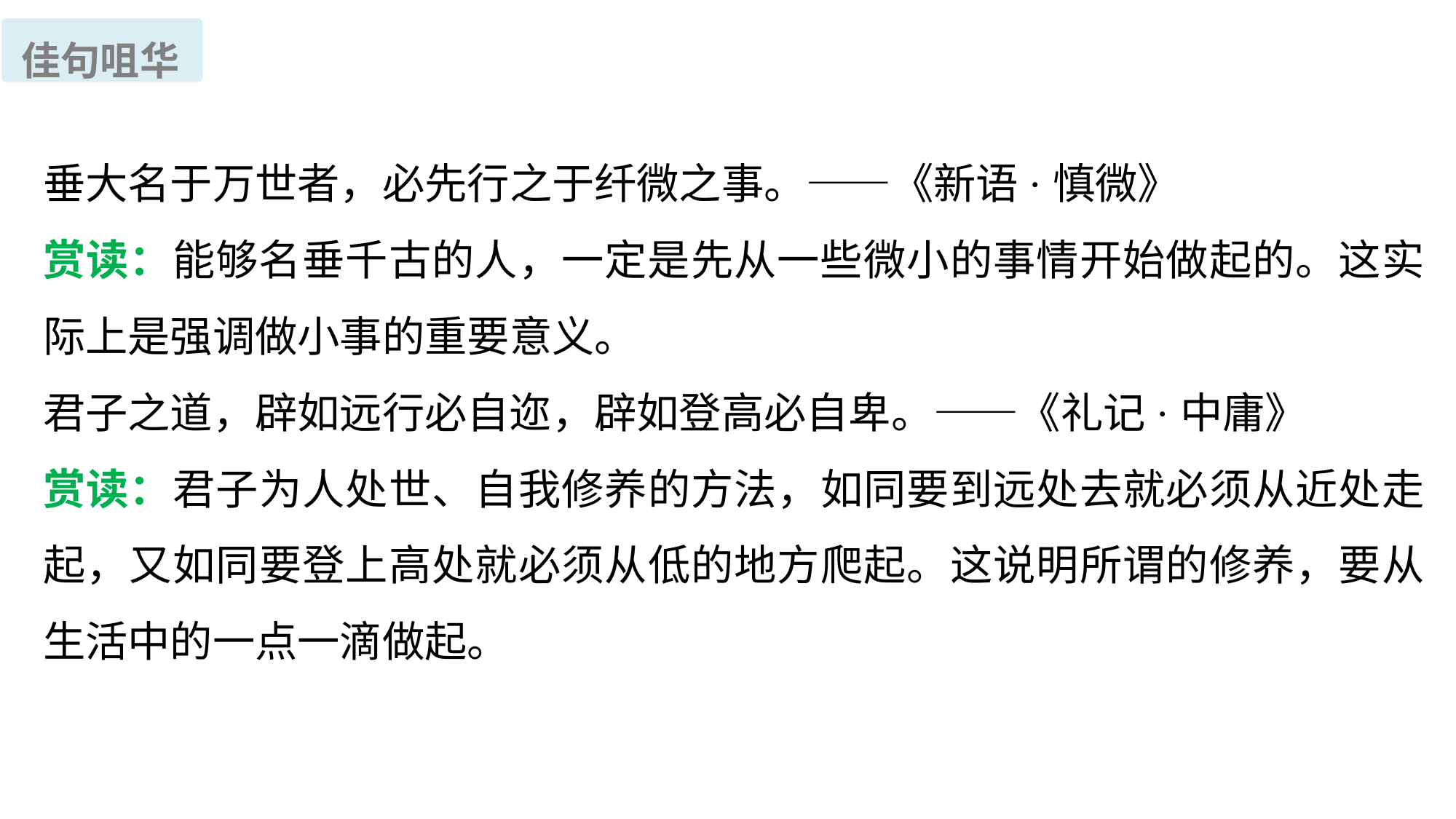

佳句咀华

垂大名于万世者，必先行之于纤微之事。——《新语·慎微》
赏读：能够名垂千古的人，一定是先从一些微小的事情开始做起的。这实际上是强调做小事的重要意义。
君子之道，辟如远行必自迩，辟如登高必自卑。——《礼记·中庸》
赏读：君子为人处世、自我修养的方法，如同要到远处去就必须从近处走起，又如同要登上高处就必须从低的地方爬起。这说明所谓的修养，要从生活中的一点一滴做起。